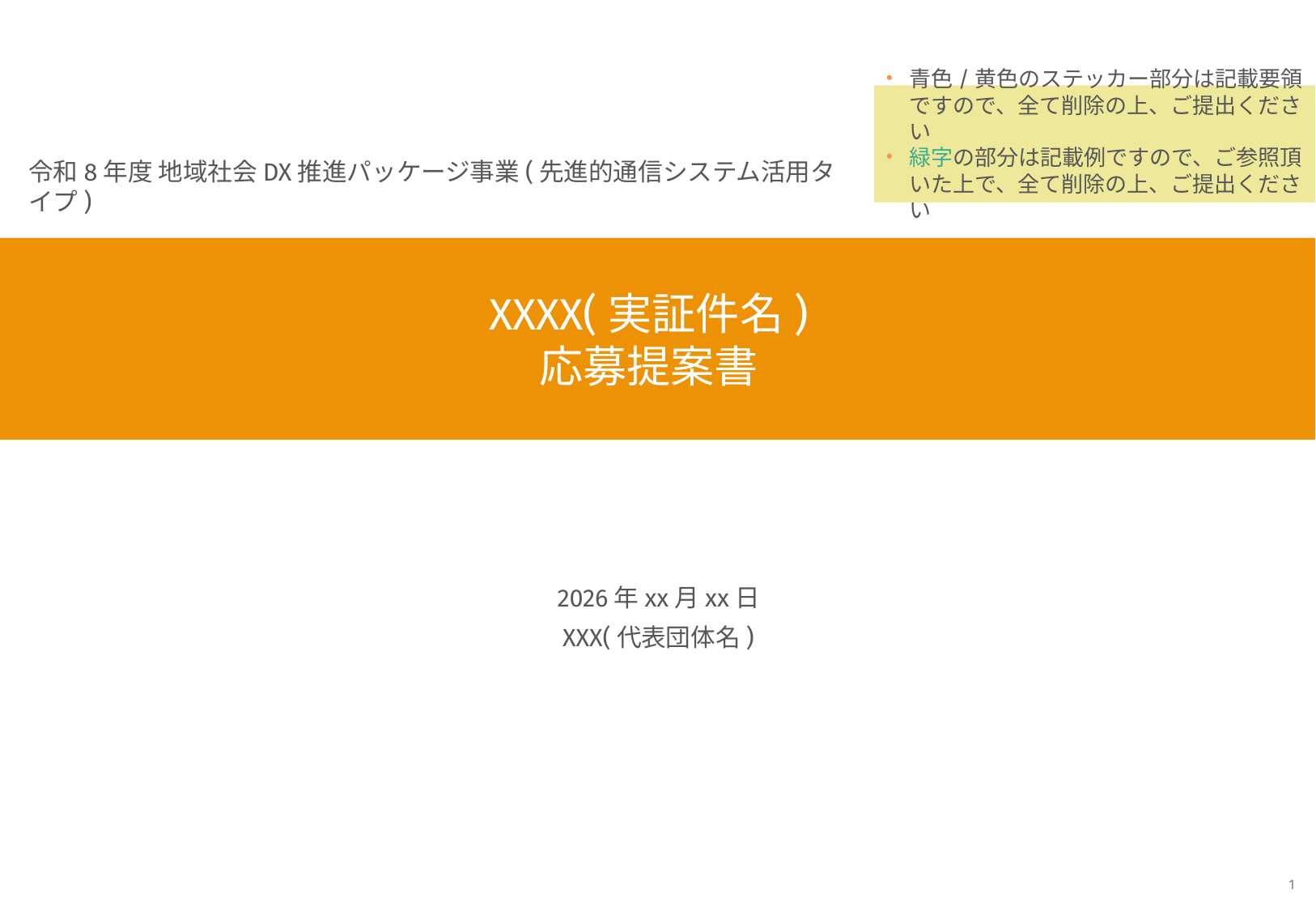

青色/黄色のステッカー部分は記載要領ですので、全て削除の上、ご提出ください
緑字の部分は記載例ですので、ご参照頂いた上で、全て削除の上、ご提出ください
令和8年度 地域社会DX推進パッケージ事業(先進的通信システム活用タイプ)

XXXX(実証件名)
応募提案書
2026年xx月xx日
XXX(代表団体名)